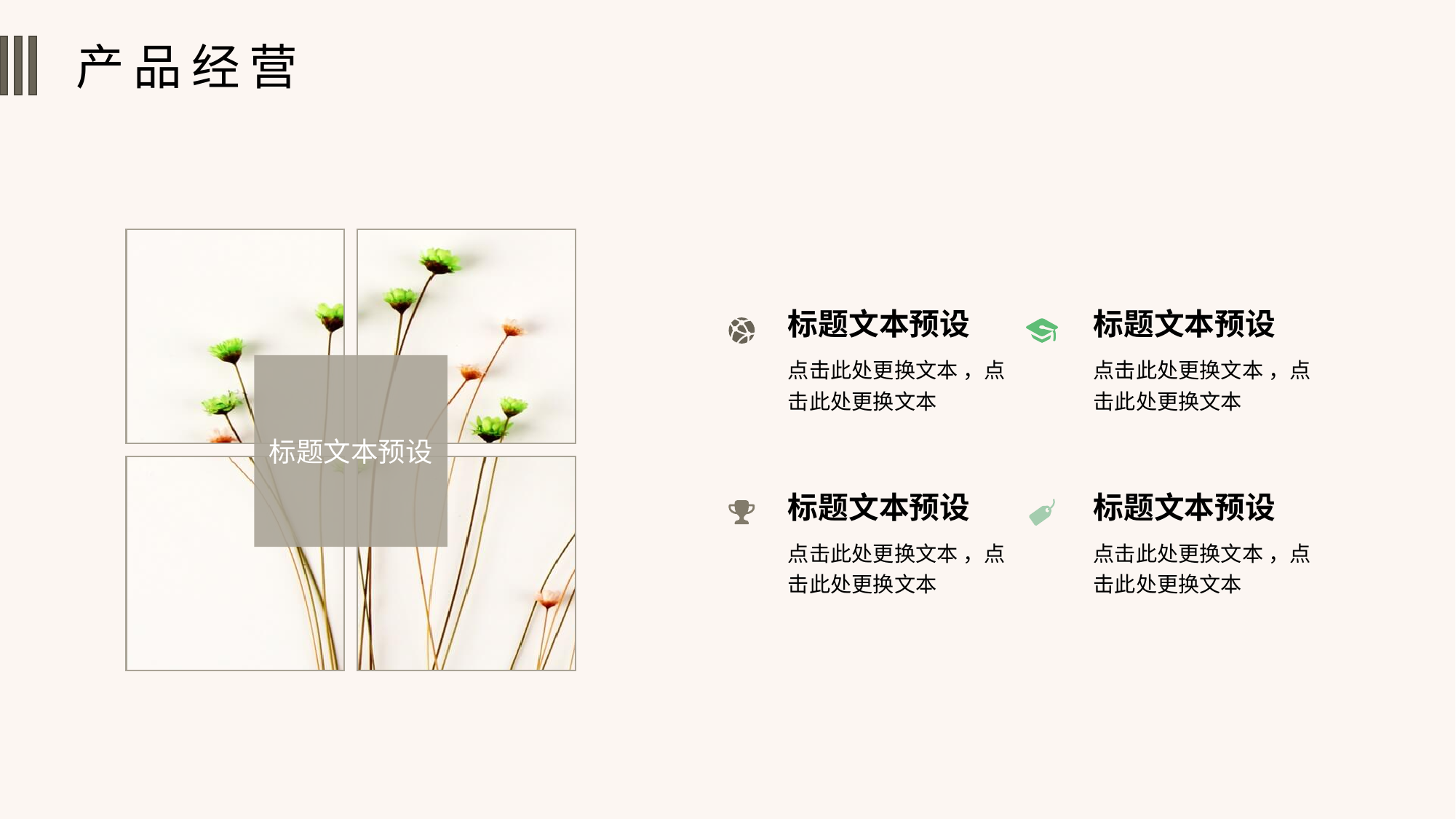

产品经营

标题文本预设

标题文本预设

点击此处更换文本 ，点击此处更换文本
标题文本预设

点击此处更换文本 ，点击此处更换文本
标题文本预设

点击此处更换文本 ，点击此处更换文本
标题文本预设

点击此处更换文本 ，点击此处更换文本